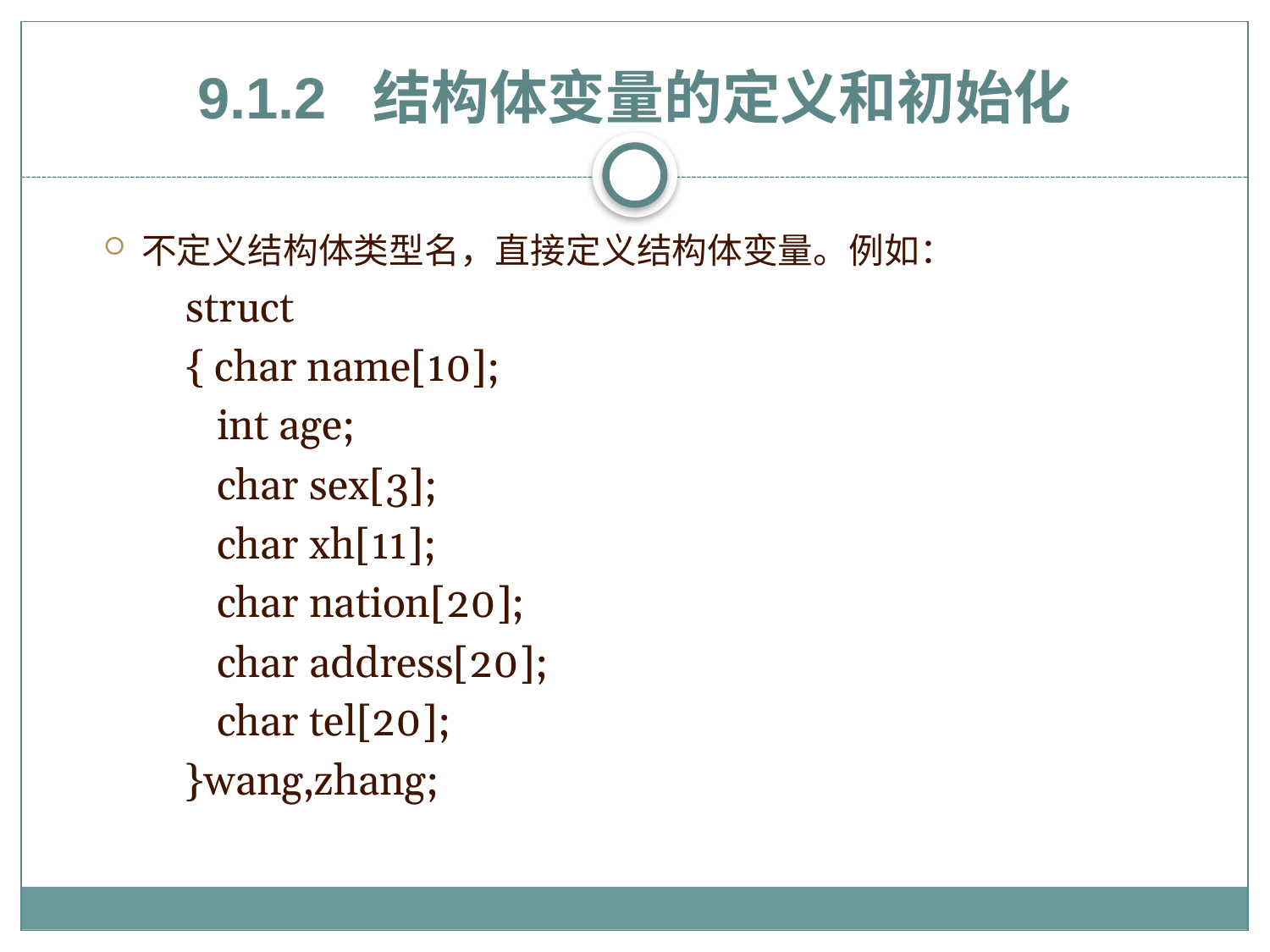

# 9.1.2  结构体变量的定义和初始化
不定义结构体类型名，直接定义结构体变量。例如：
struct
{ char name[10];
   int age;
   char sex[3];
   char xh[11];
   char nation[20];
   char address[20];
   char tel[20];
}wang,zhang;